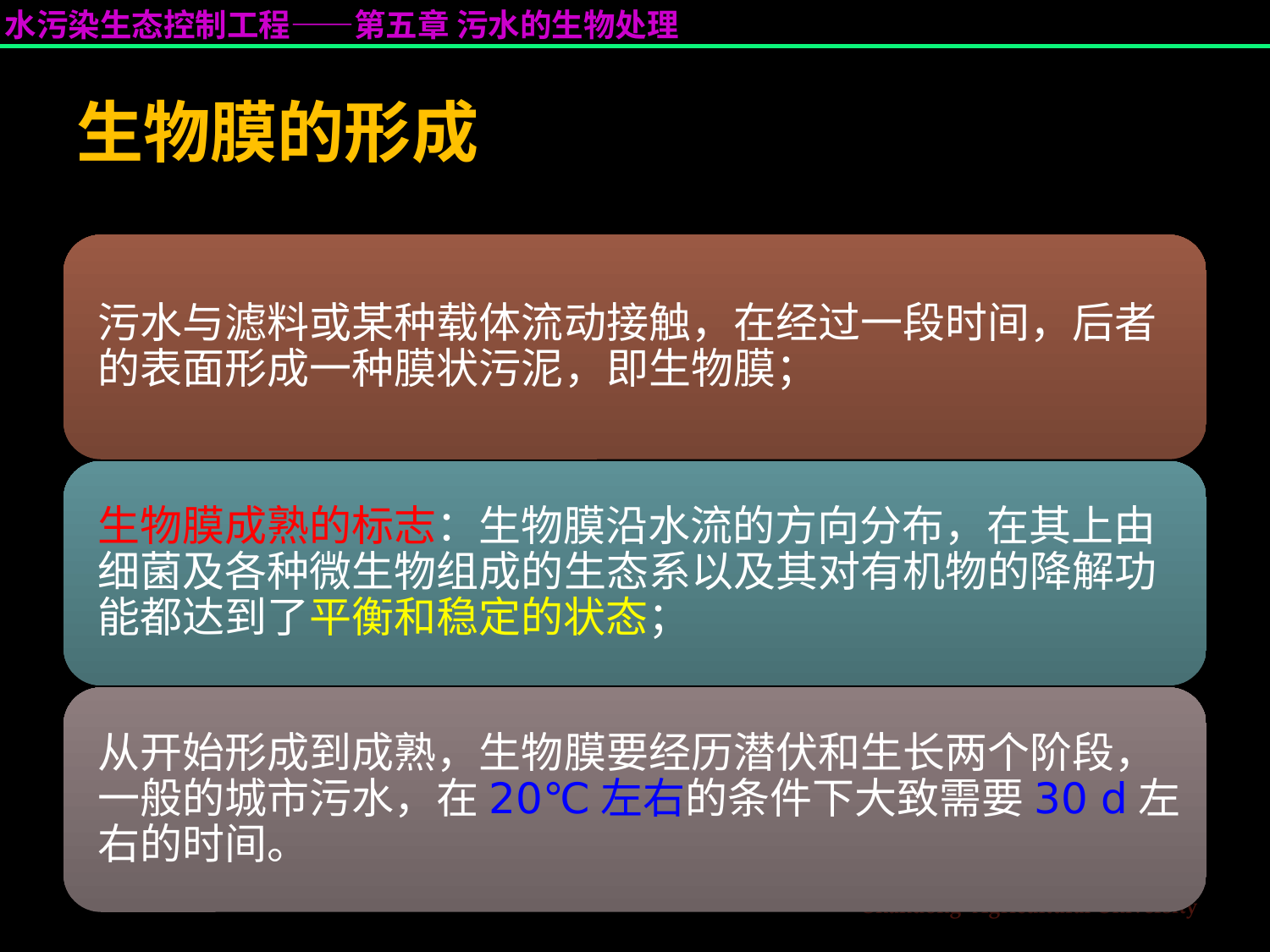

# 生物膜的形成
污水与滤料或某种载体流动接触，在经过一段时间，后者的表面形成一种膜状污泥，即生物膜；
生物膜成熟的标志：生物膜沿水流的方向分布，在其上由细菌及各种微生物组成的生态系以及其对有机物的降解功能都达到了平衡和稳定的状态；
从开始形成到成熟，生物膜要经历潜伏和生长两个阶段，一般的城市污水，在20℃左右的条件下大致需要30 d左右的时间。